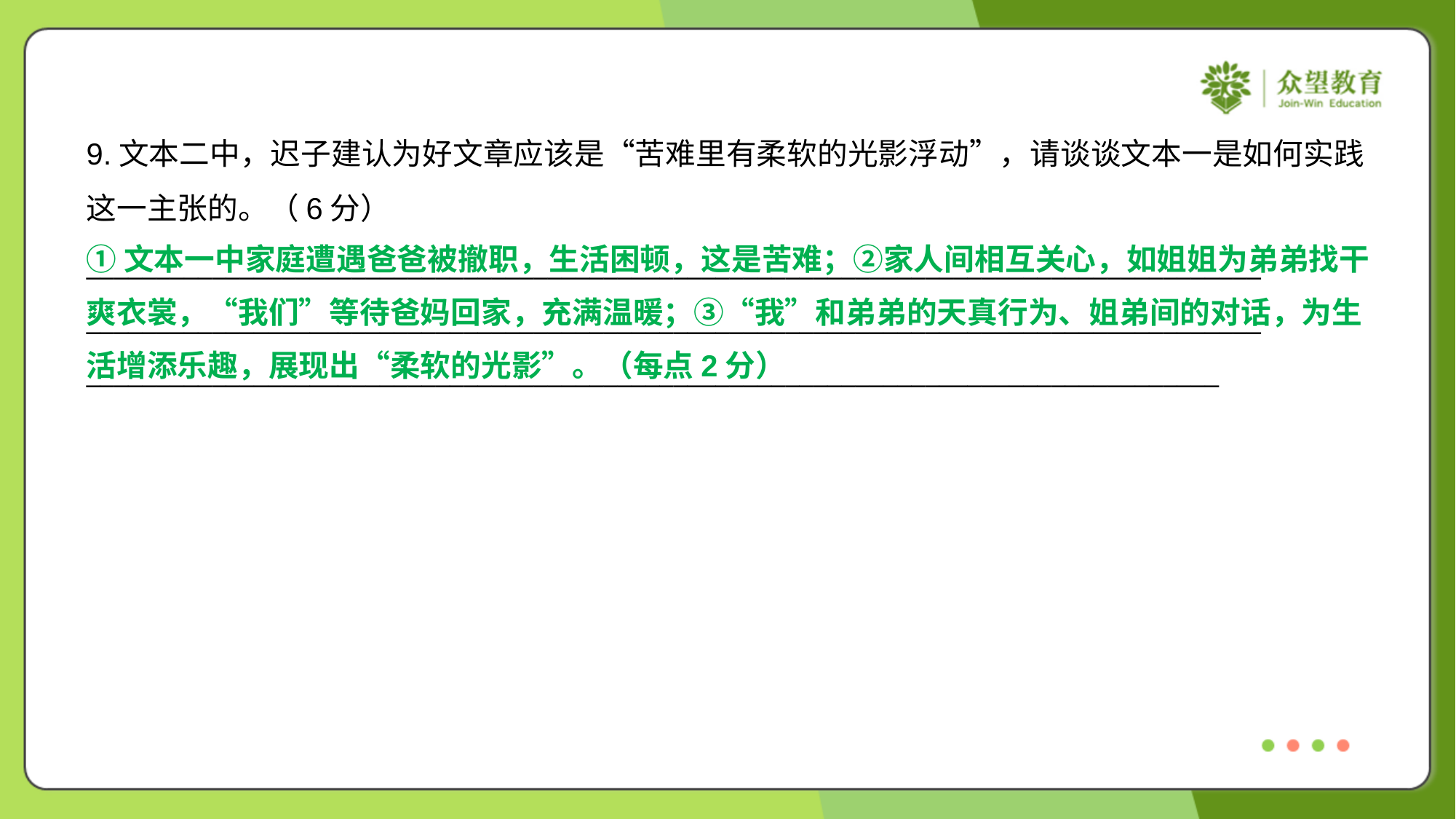

9.文本二中，迟子建认为好文章应该是“苦难里有柔软的光影浮动”，请谈谈文本一是如何实践
这一主张的。（6分）
____________________________________________________________________________________
____________________________________________________________________________________
_________________________________________________________________________________
①文本一中家庭遭遇爸爸被撤职，生活困顿，这是苦难；②家人间相互关心，如姐姐为弟弟找干
爽衣裳，“我们”等待爸妈回家，充满温暖；③“我”和弟弟的天真行为、姐弟间的对话，为生
活增添乐趣，展现出“柔软的光影”。（每点2分）